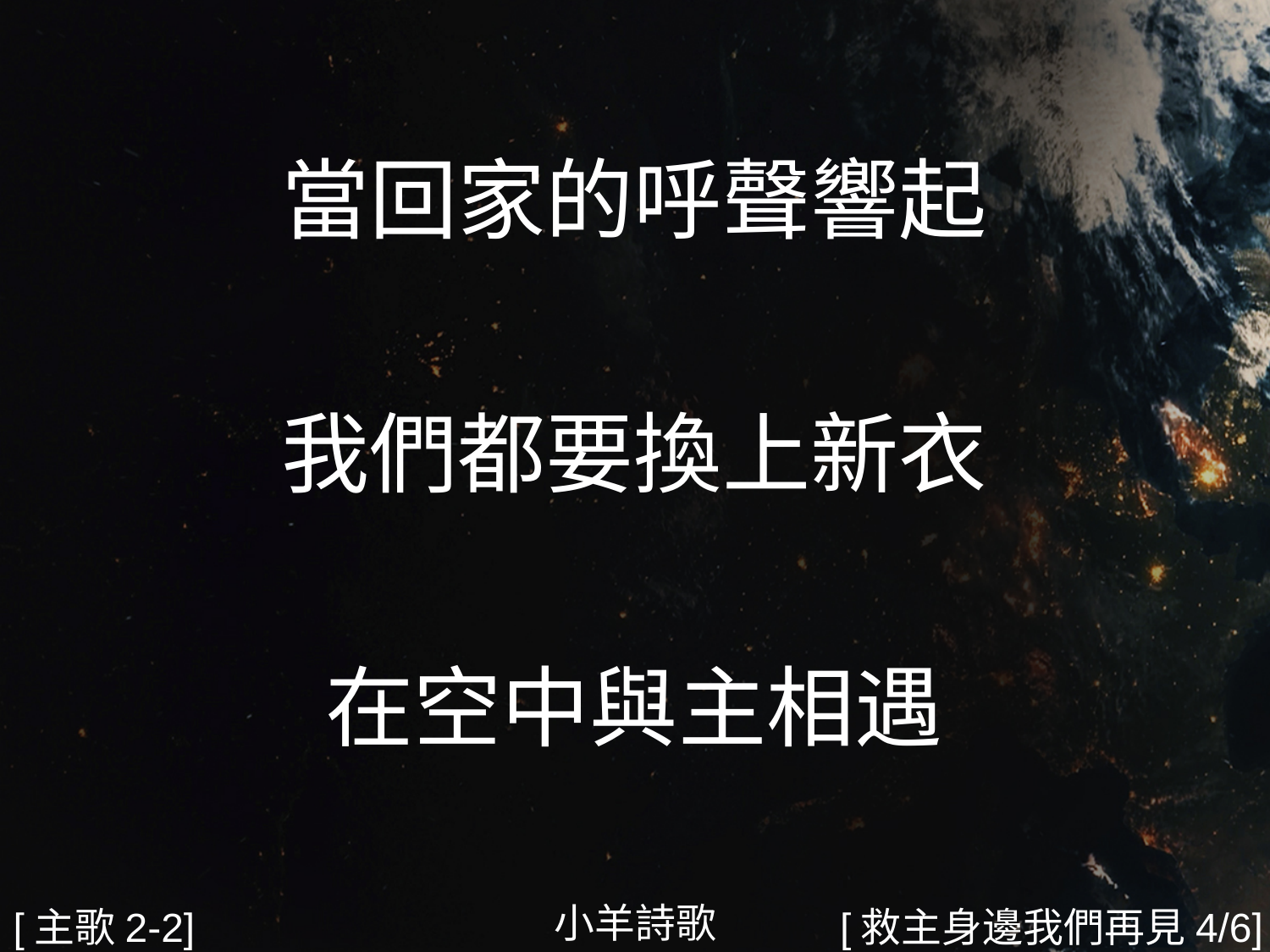

當回家的呼聲響起

我們都要換上新衣

在空中與主相遇

#

小羊詩歌
[主歌2-2]
[救主身邊我們再見4/6]